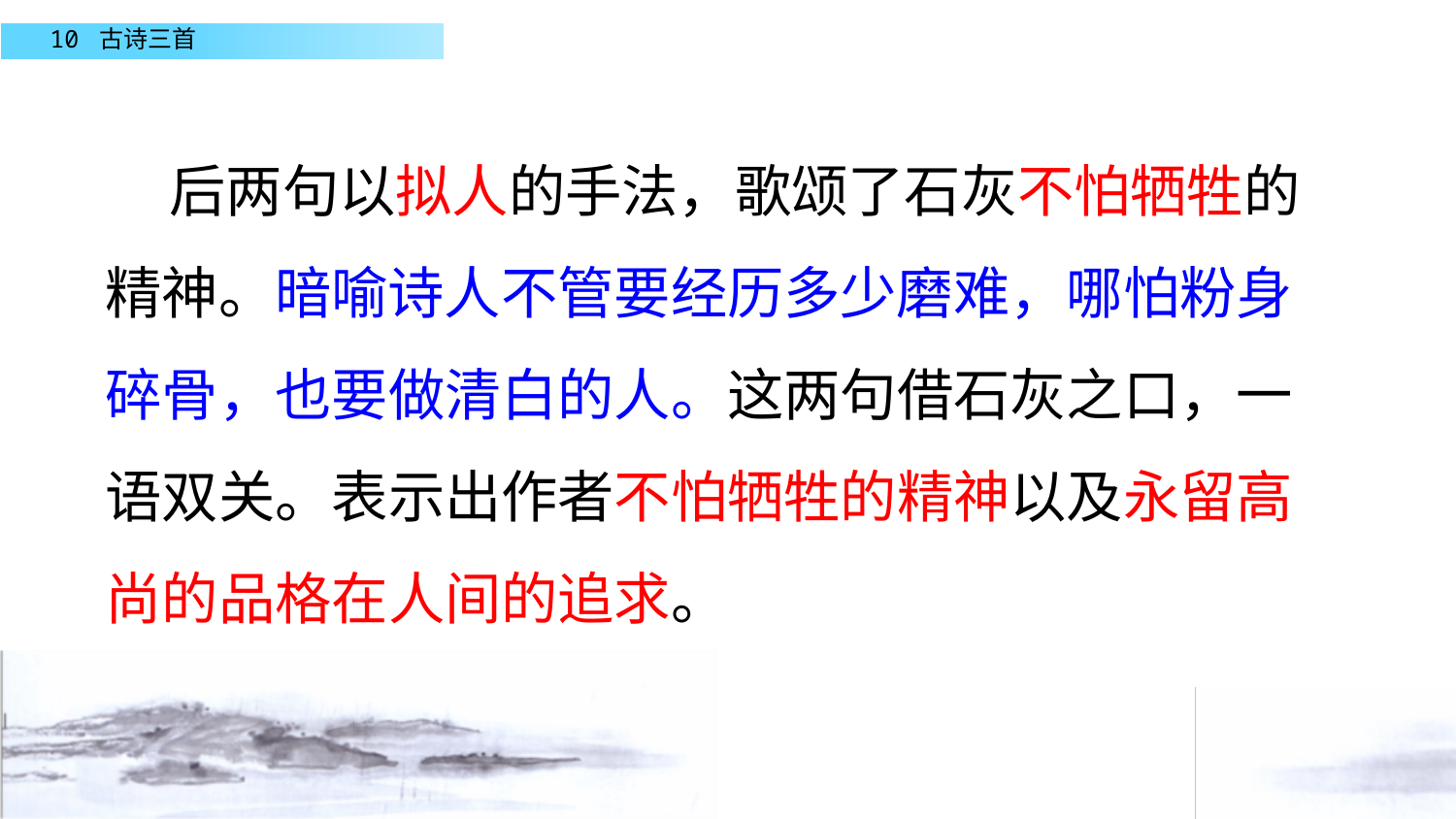

后两句以拟人的手法，歌颂了石灰不怕牺牲的精神。暗喻诗人不管要经历多少磨难，哪怕粉身碎骨，也要做清白的人。这两句借石灰之口，一语双关。表示出作者不怕牺牲的精神以及永留高尚的品格在人间的追求。